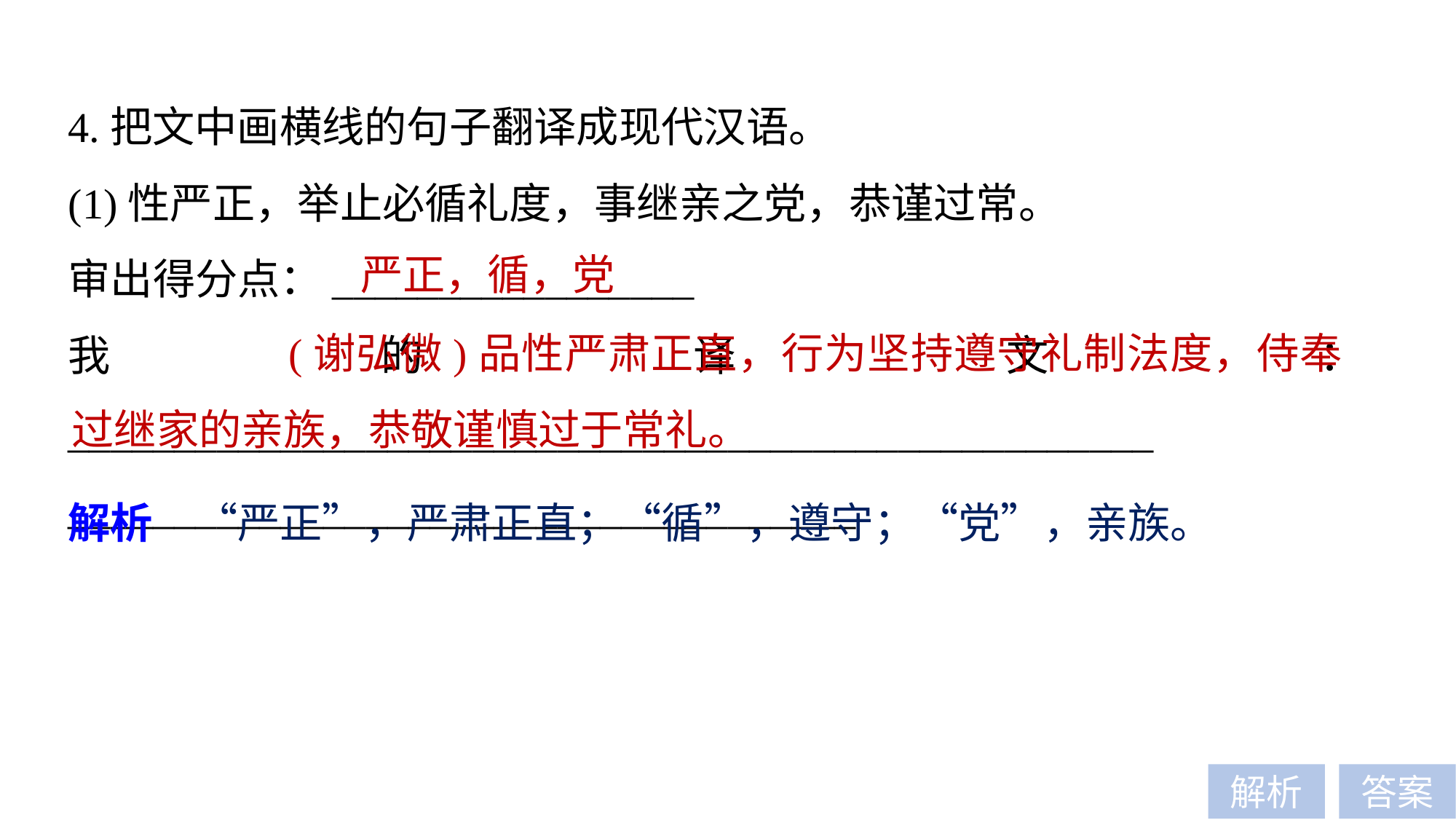

4.把文中画横线的句子翻译成现代汉语。
(1)性严正，举止必循礼度，事继亲之党，恭谨过常。
审出得分点：_________________
我的译文：___________________________________________________
_____________________________________
严正，循，党
                   (谢弘微)品性严肃正直，行为坚持遵守礼制法度，侍奉过继家的亲族，恭敬谨慎过于常礼。
解析　“严正”，严肃正直；“循”，遵守；“党”，亲族。
解析
答案